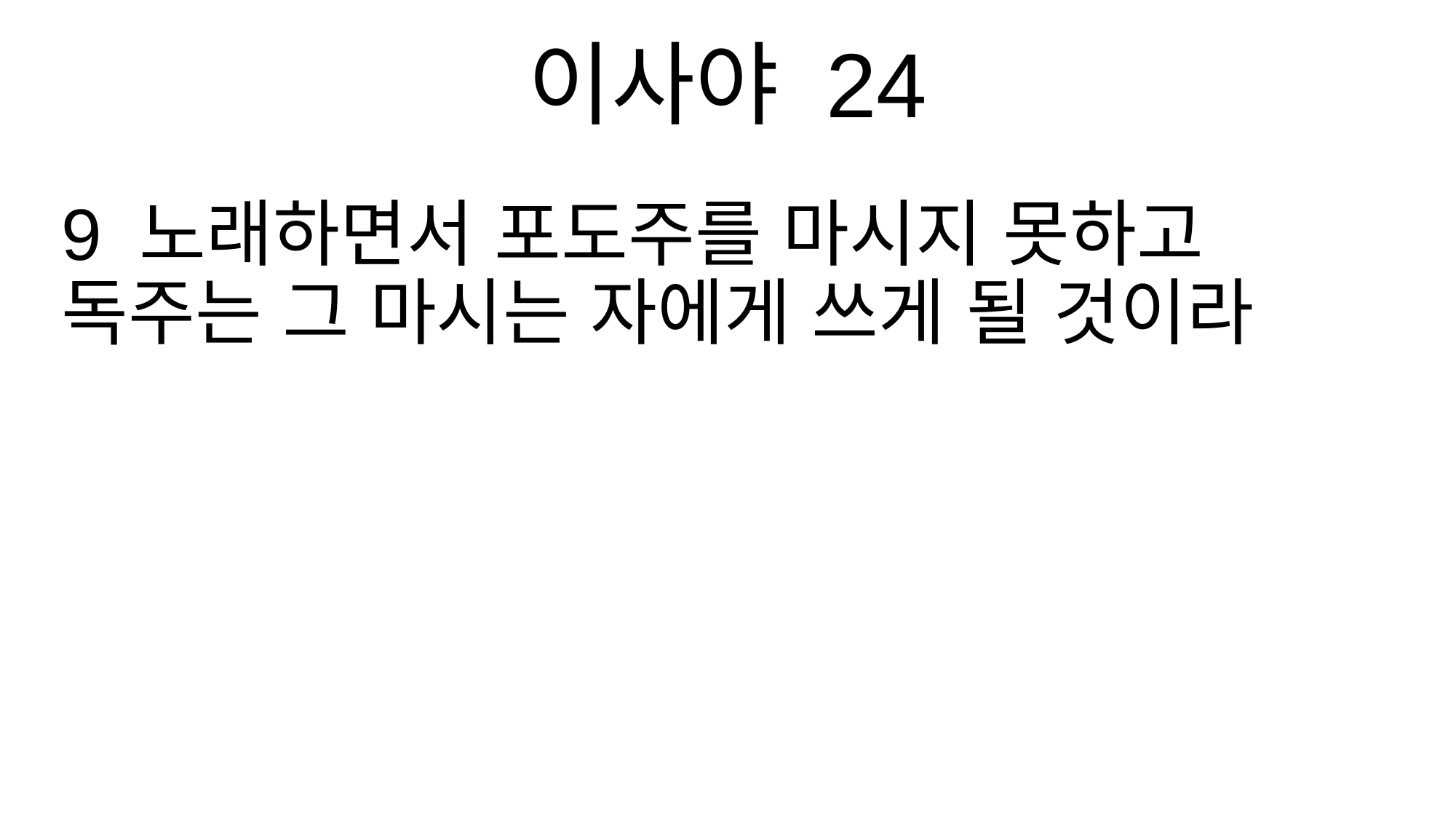

이사야 24
9 노래하면서 포도주를 마시지 못하고 독주는 그 마시는 자에게 쓰게 될 것이라